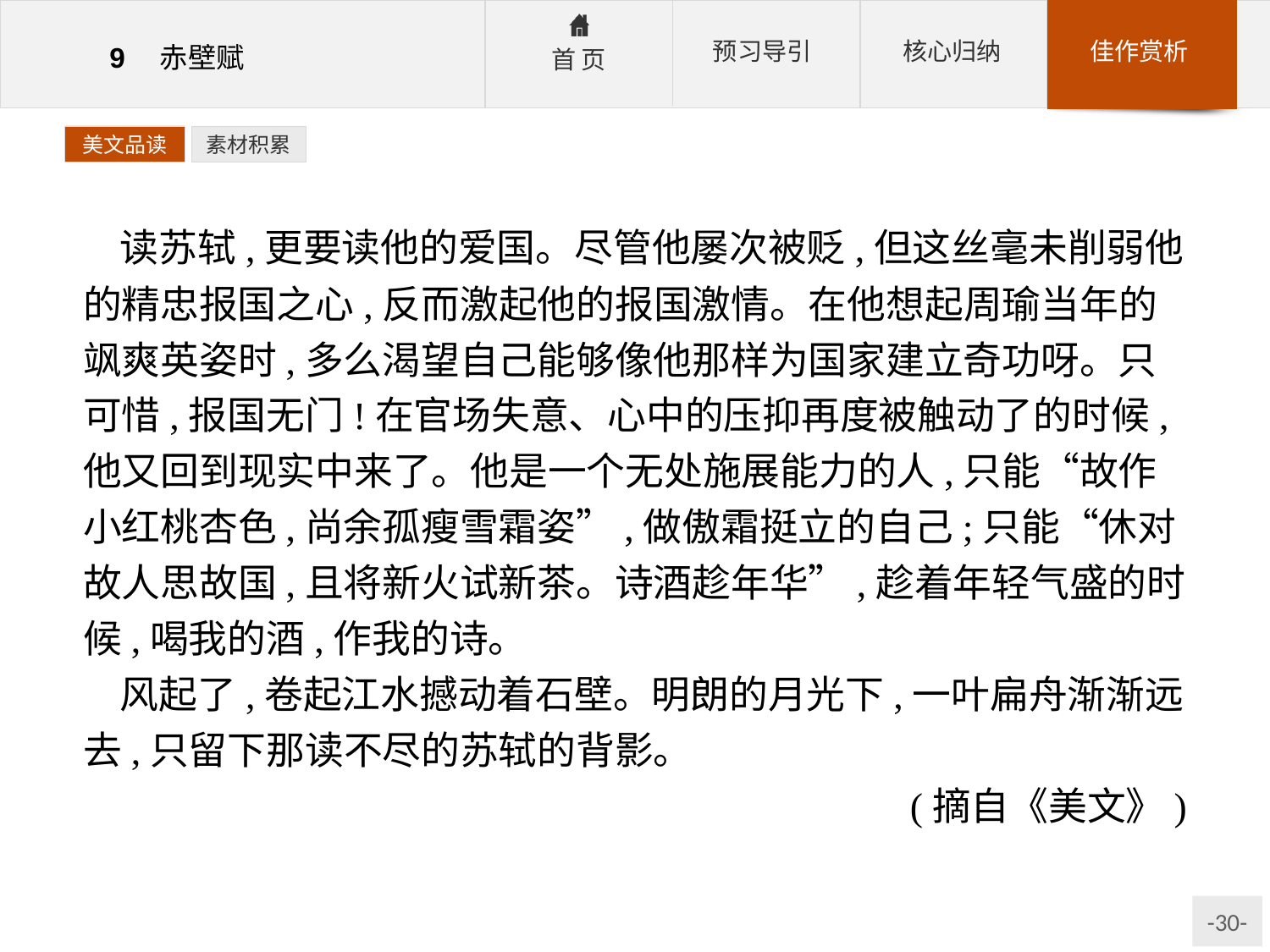

美文品读
素材积累
读苏轼,更要读他的爱国。尽管他屡次被贬,但这丝毫未削弱他的精忠报国之心,反而激起他的报国激情。在他想起周瑜当年的飒爽英姿时,多么渴望自己能够像他那样为国家建立奇功呀。只可惜,报国无门!在官场失意、心中的压抑再度被触动了的时候,他又回到现实中来了。他是一个无处施展能力的人,只能“故作小红桃杏色,尚余孤瘦雪霜姿”,做傲霜挺立的自己;只能“休对故人思故国,且将新火试新茶。诗酒趁年华”,趁着年轻气盛的时候,喝我的酒,作我的诗。
风起了,卷起江水撼动着石壁。明朗的月光下,一叶扁舟渐渐远去,只留下那读不尽的苏轼的背影。
(摘自《美文》)